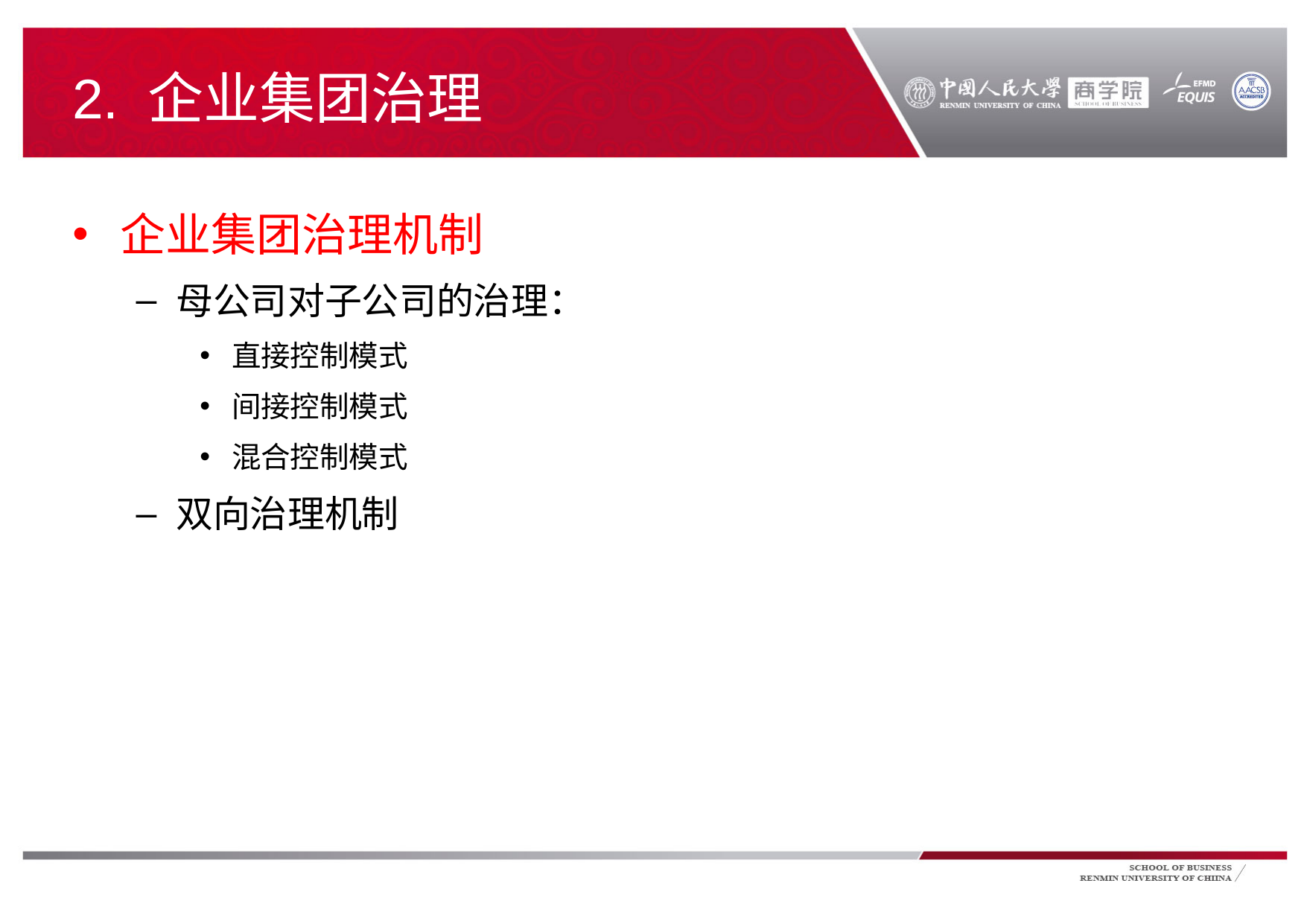

# 2. 企业集团治理
企业集团治理机制
母公司对子公司的治理：
直接控制模式
间接控制模式
混合控制模式
双向治理机制